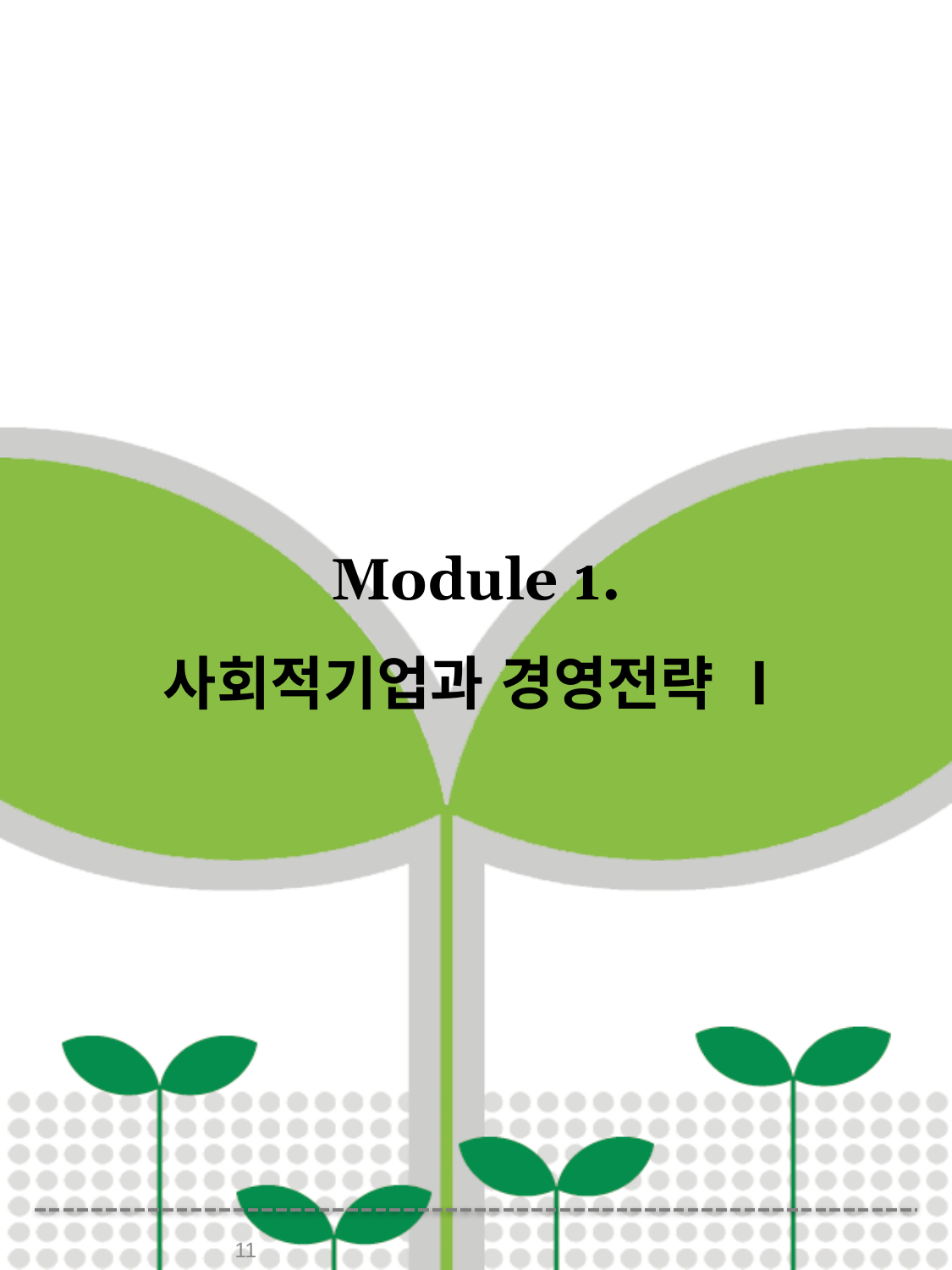

# Module 1. 사회적기업과 경영전략 Ⅰ
11